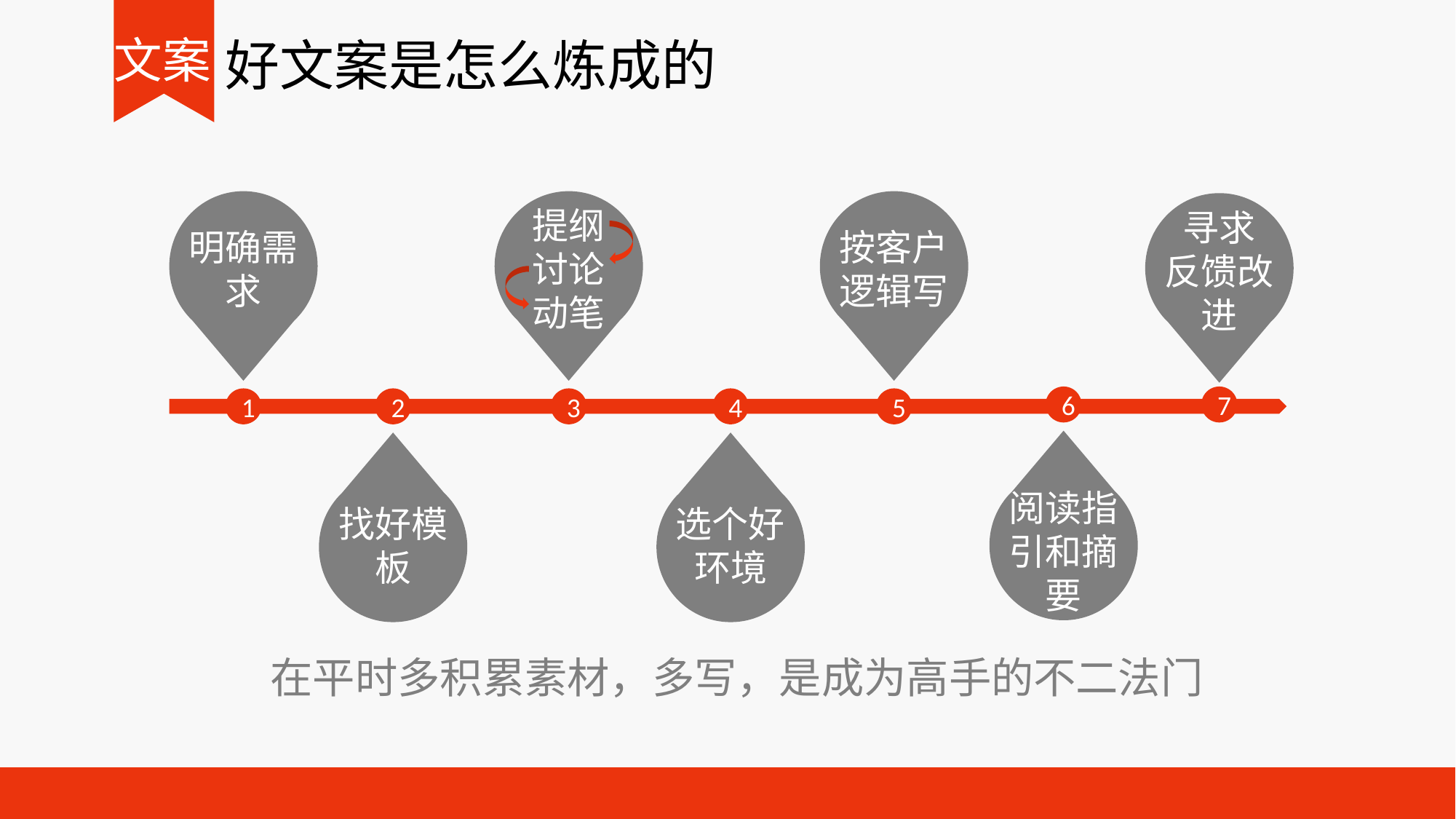

# 好文案是怎么炼成的

文案

明确需求

提纲
讨论
动笔

按客户
逻辑写

寻求
反馈改进

6
7
1
2
3
4
5

阅读指引和摘要

找好模板

选个好环境
在平时多积累素材，多写，是成为高手的不二法门